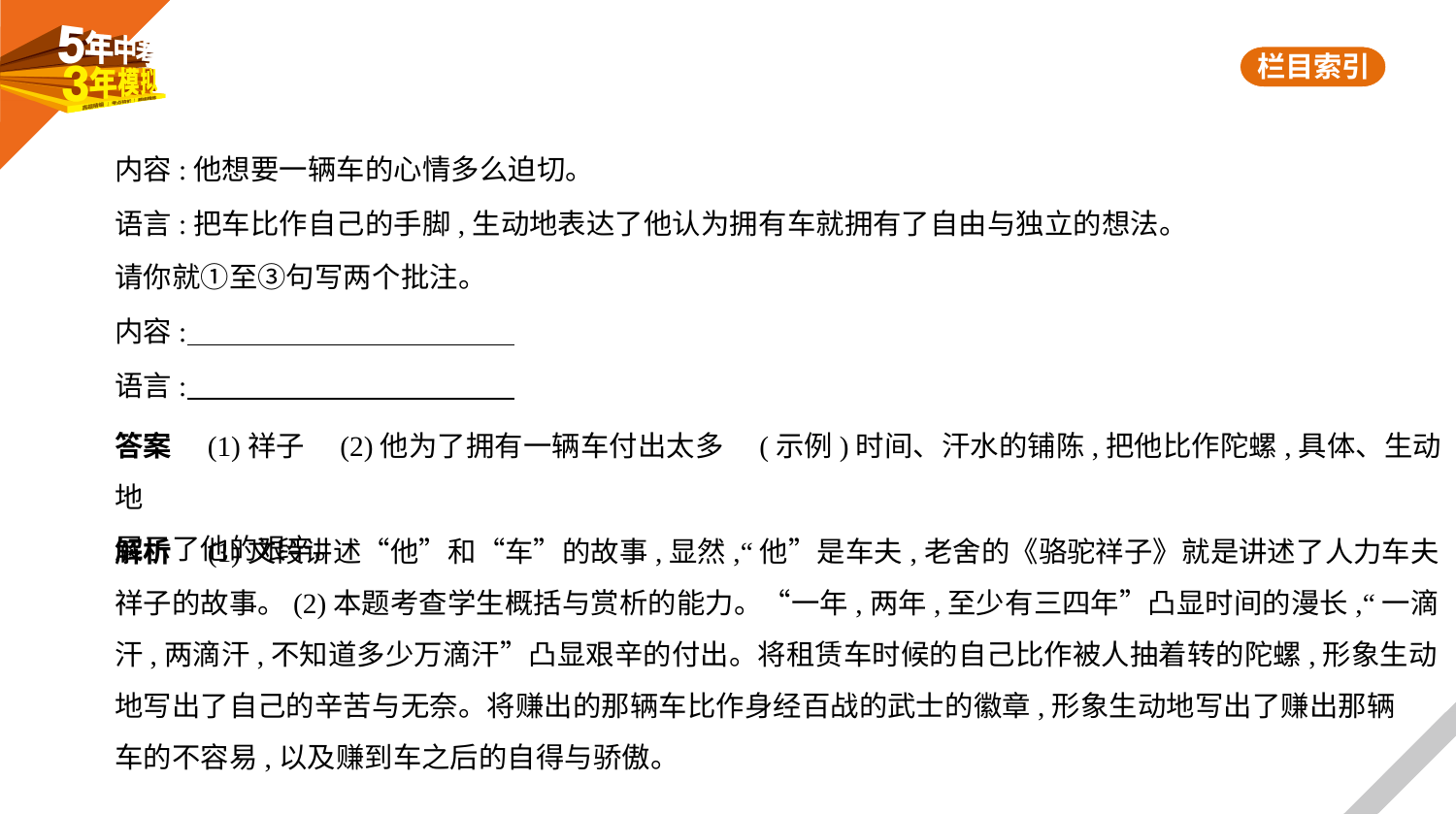

内容:他想要一辆车的心情多么迫切。
语言:把车比作自己的手脚,生动地表达了他认为拥有车就拥有了自由与独立的想法。
请你就①至③句写两个批注。
内容:
语言:
答案　(1)祥子　(2)他为了拥有一辆车付出太多　(示例)时间、汗水的铺陈,把他比作陀螺,具体、生动地
展示了他的艰辛。
解析　(1)文段讲述“他”和“车”的故事,显然,“他”是车夫,老舍的《骆驼祥子》就是讲述了人力车夫
祥子的故事。(2)本题考查学生概括与赏析的能力。“一年,两年,至少有三四年”凸显时间的漫长,“一滴
汗,两滴汗,不知道多少万滴汗”凸显艰辛的付出。将租赁车时候的自己比作被人抽着转的陀螺,形象生动
地写出了自己的辛苦与无奈。将赚出的那辆车比作身经百战的武士的徽章,形象生动地写出了赚出那辆
车的不容易,以及赚到车之后的自得与骄傲。